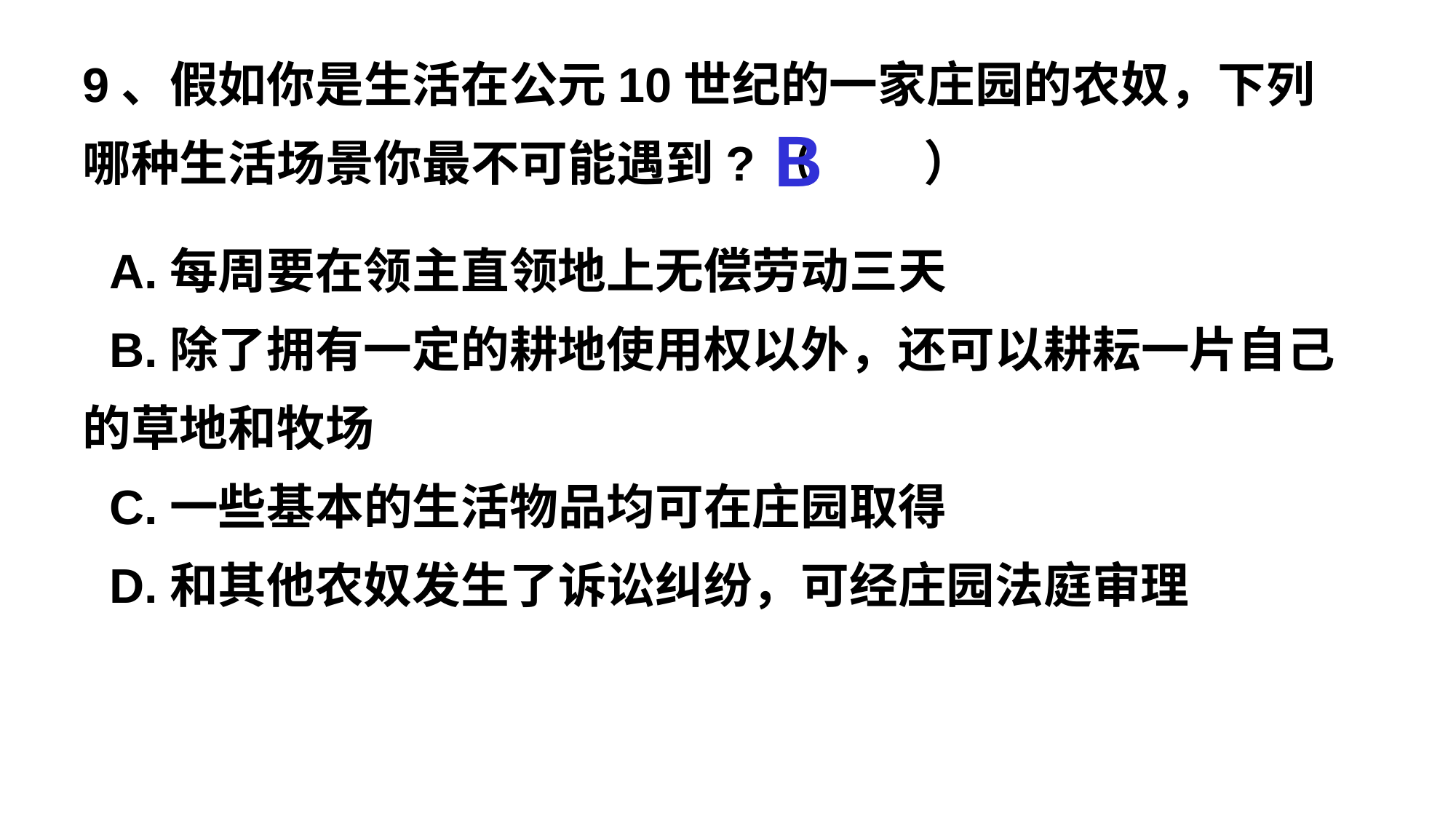

9、假如你是生活在公元10世纪的一家庄园的农奴，下列哪种生活场景你最不可能遇到?（　 　）

  A.每周要在领主直领地上无偿劳动三天
  B.除了拥有一定的耕地使用权以外，还可以耕耘一片自己 的草地和牧场
  C.一些基本的生活物品均可在庄园取得
  D.和其他农奴发生了诉讼纠纷，可经庄园法庭审理
Ｂ